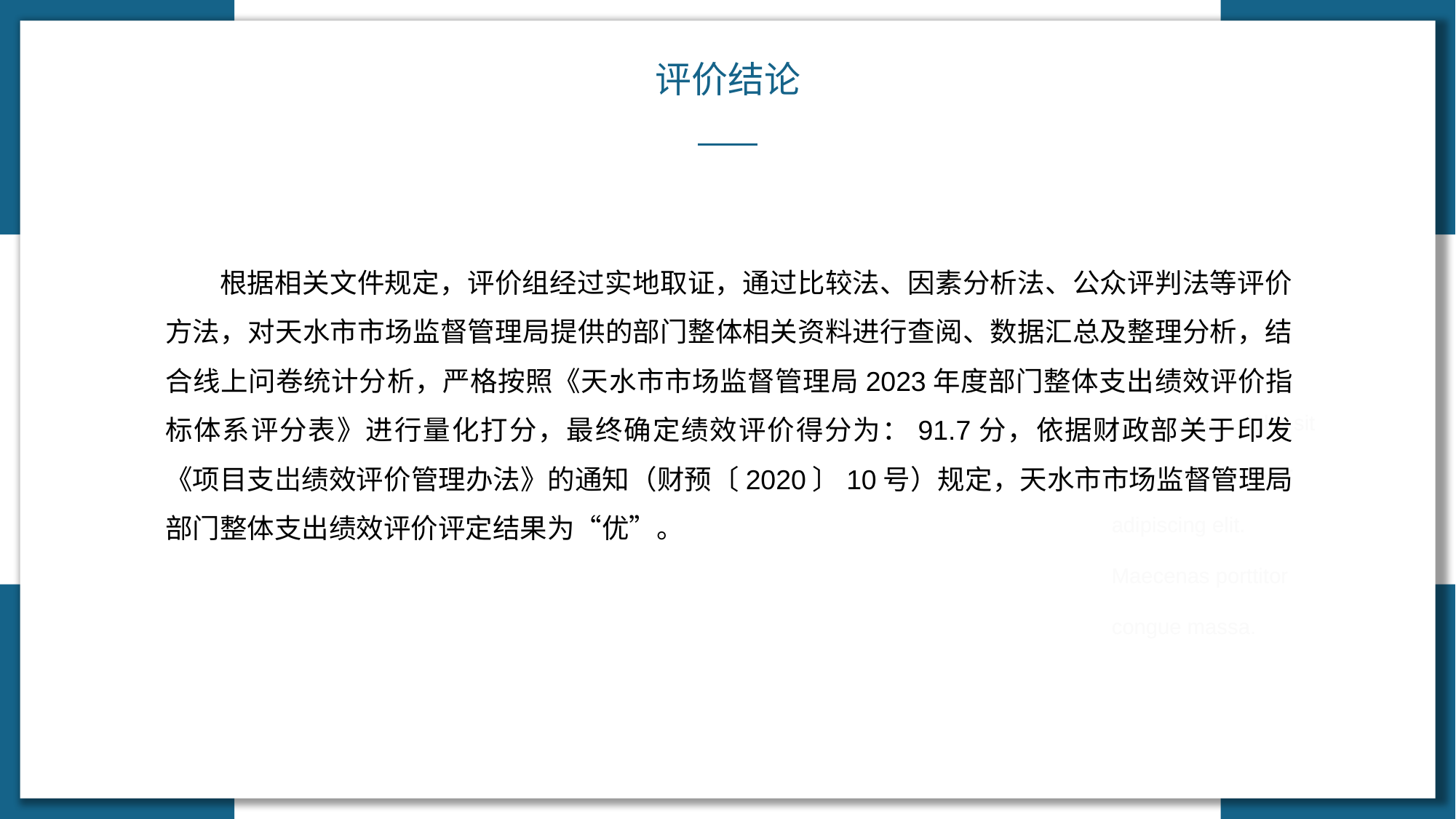

评价结论
根据相关文件规定，评价组经过实地取证，通过比较法、因素分析法、公众评判法等评价方法，对天水市市场监督管理局提供的部门整体相关资料进行查阅、数据汇总及整理分析，结合线上问卷统计分析，严格按照《天水市市场监督管理局2023年度部门整体支出绩效评价指标体系评分表》进行量化打分，最终确定绩效评价得分为：91.7分，依据财政部关于印发《项目支岀绩效评价管理办法》的通知（财预〔2020〕10号）规定，天水市市场监督管理局部门整体支出绩效评价评定结果为“优”。

Lorem ipsum dolor sit amet, consectetuer adipiscing elit. Maecenas porttitor congue massa.